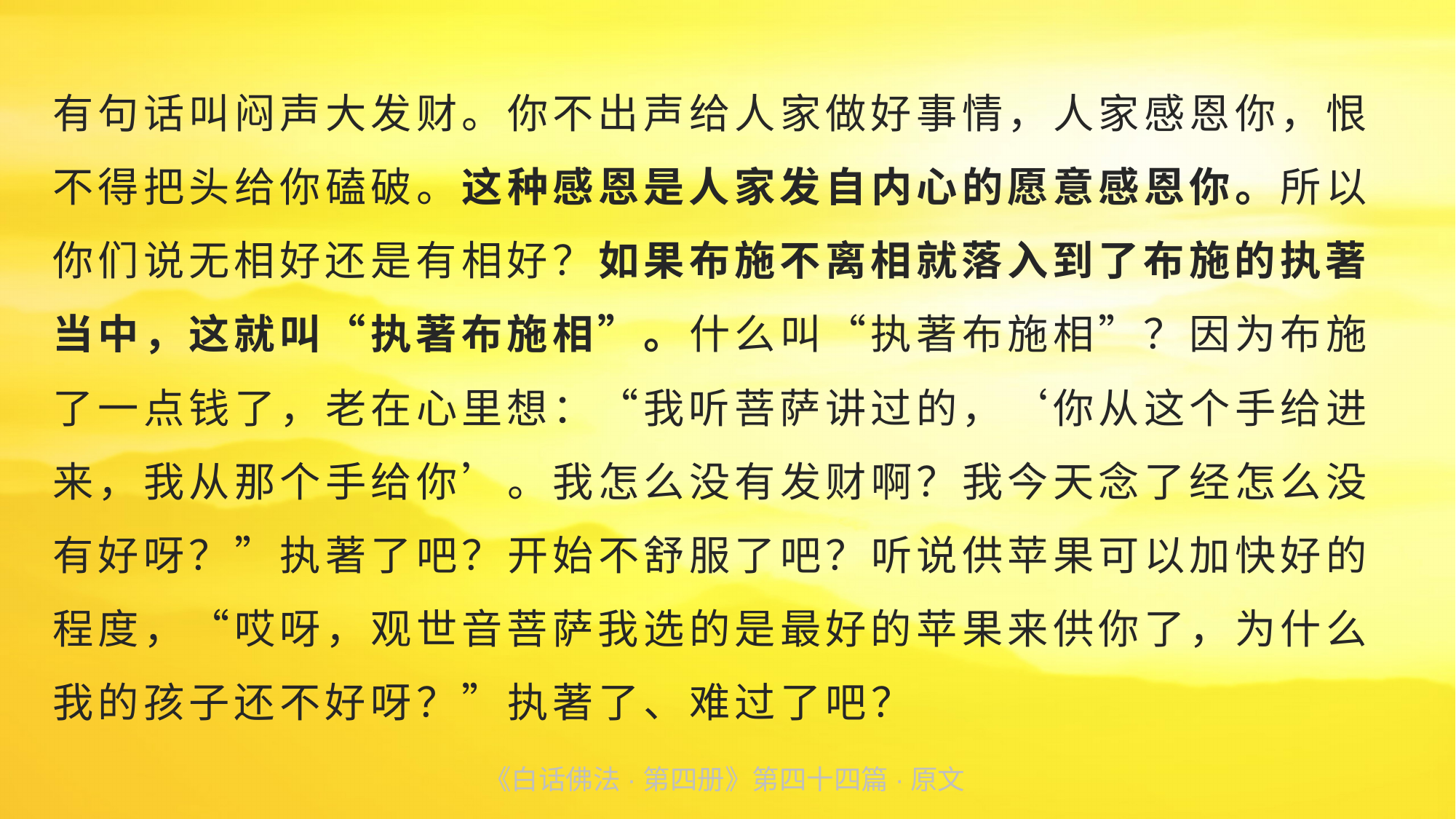

有句话叫闷声大发财。你不出声给人家做好事情，人家感恩你，恨不得把头给你磕破。这种感恩是人家发自内心的愿意感恩你。所以你们说无相好还是有相好？如果布施不离相就落入到了布施的执著当中，这就叫“执著布施相”。什么叫“执著布施相”？因为布施了一点钱了，老在心里想：“我听菩萨讲过的，‘你从这个手给进来，我从那个手给你’。我怎么没有发财啊？我今天念了经怎么没有好呀？”执著了吧？开始不舒服了吧？听说供苹果可以加快好的程度，“哎呀，观世音菩萨我选的是最好的苹果来供你了，为什么我的孩子还不好呀？”执著了、难过了吧？
《白话佛法·第四册》第四十四篇·原文